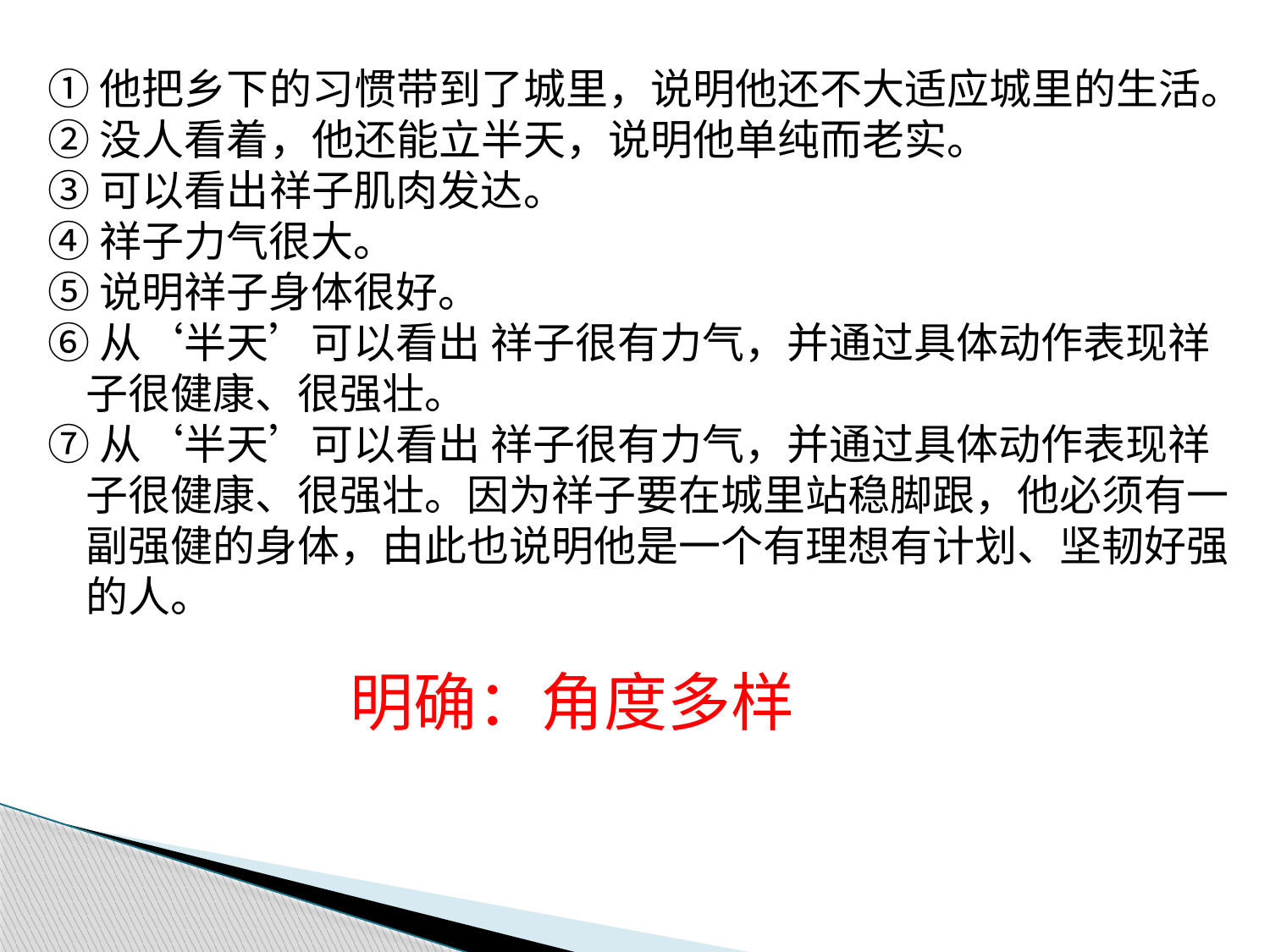

①他把乡下的习惯带到了城里，说明他还不大适应城里的生活。
②没人看着，他还能立半天，说明他单纯而老实。
③可以看出祥子肌肉发达。
④祥子力气很大。
⑤说明祥子身体很好。
⑥从‘半天’可以看出 祥子很有力气，并通过具体动作表现祥
   子很健康、很强壮。
⑦从‘半天’可以看出 祥子很有力气，并通过具体动作表现祥
   子很健康、很强壮。因为祥子要在城里站稳脚跟，他必须有一
   副强健的身体，由此也说明他是一个有理想有计划、坚韧好强
   的人。
明确：角度多样